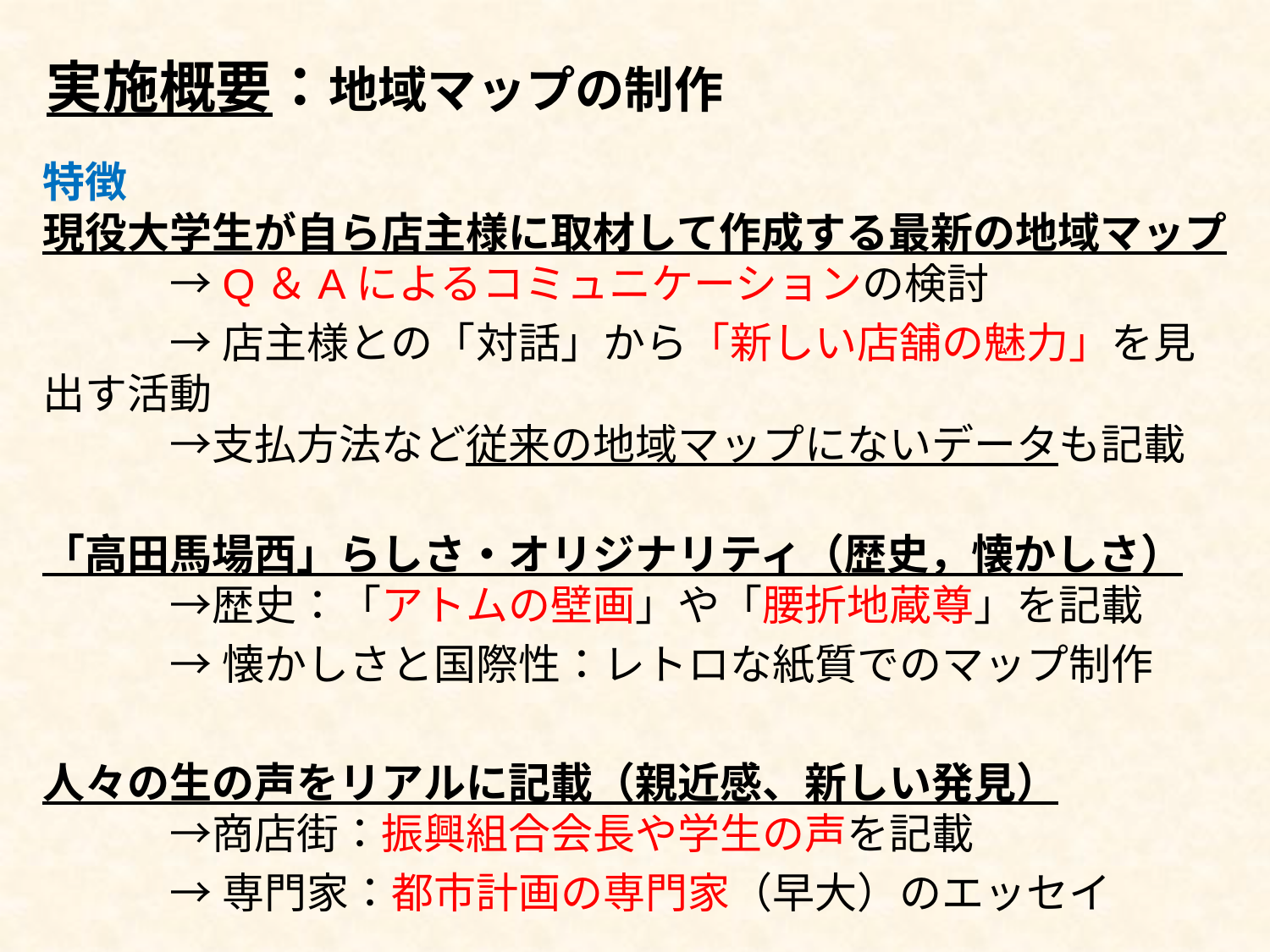

実施概要：地域マップの制作
特徴
現役大学生が自ら店主様に取材して作成する最新の地域マップ
	→Q＆Aによるコミュニケーションの検討
	→店主様との「対話」から「新しい店舗の魅力」を見出す活動
	→支払方法など従来の地域マップにないデータも記載
「高田馬場西」らしさ・オリジナリティ（歴史，懐かしさ）
	→歴史：「アトムの壁画」や「腰折地蔵尊」を記載
	→懐かしさと国際性：レトロな紙質でのマップ制作

人々の生の声をリアルに記載（親近感、新しい発見）
	→商店街：振興組合会長や学生の声を記載
	→専門家：都市計画の専門家（早大）のエッセイ